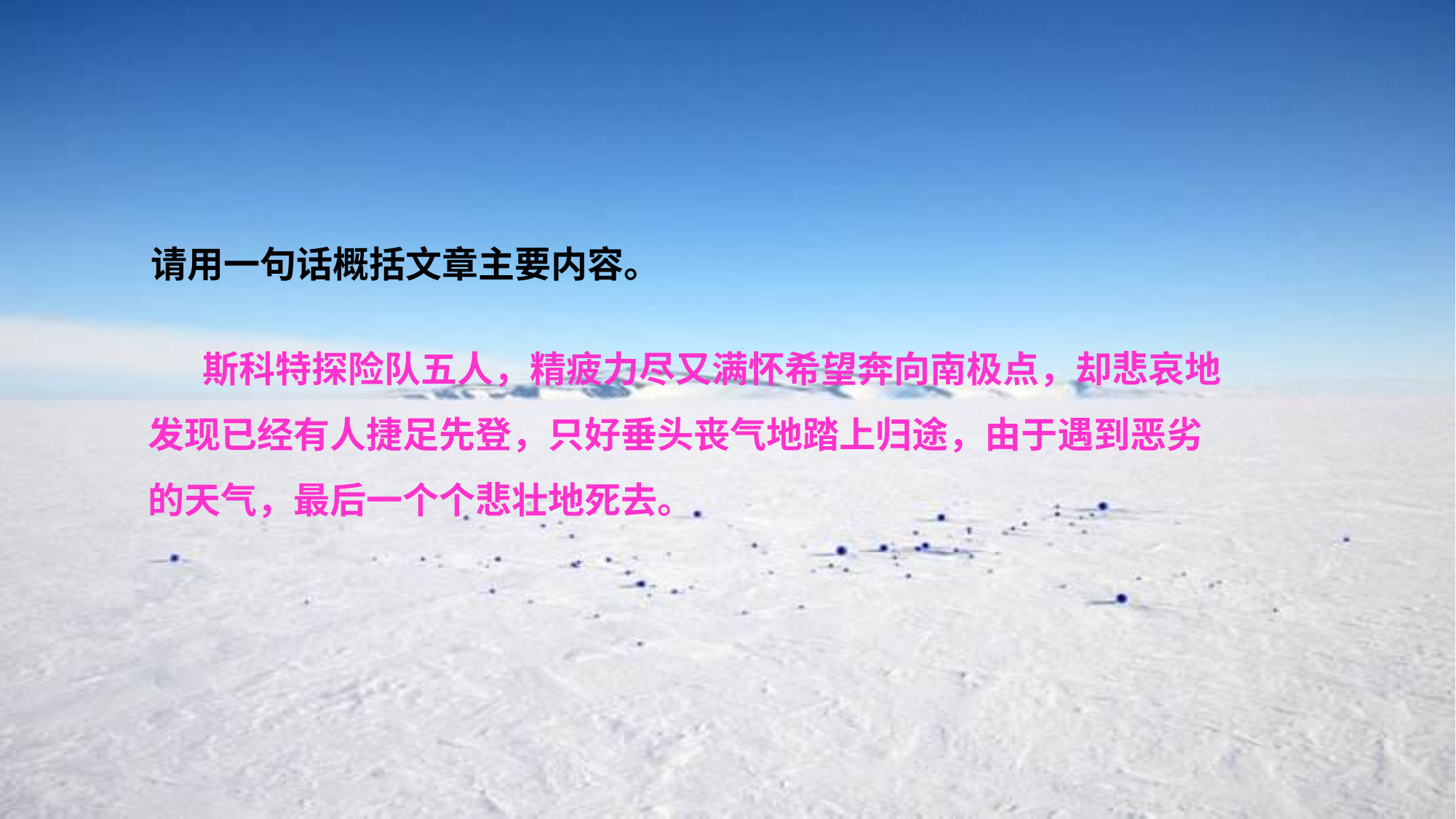

#

请用一句话概括文章主要内容。
斯科特探险队五人，精疲力尽又满怀希望奔向南极点，却悲哀地发现已经有人捷足先登，只好垂头丧气地踏上归途，由于遇到恶劣的天气，最后一个个悲壮地死去。